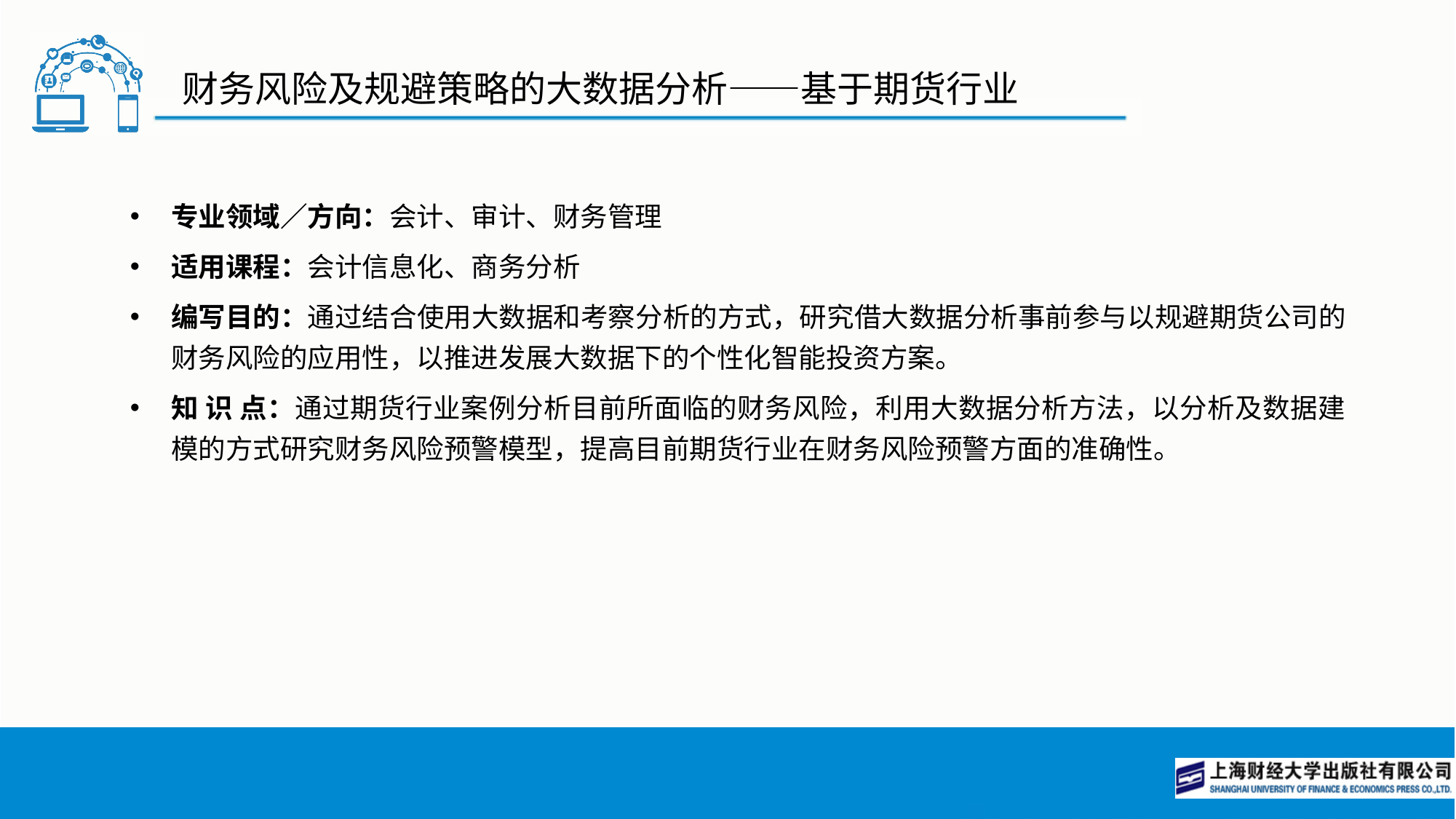

# 财务风险及规避策略的大数据分析——基于期货行业
专业领域／方向：会计、审计、财务管理
适用课程：会计信息化、商务分析
编写目的：通过结合使用大数据和考察分析的方式，研究借大数据分析事前参与以规避期货公司的财务风险的应用性，以推进发展大数据下的个性化智能投资方案。
知 识 点：通过期货行业案例分析目前所面临的财务风险，利用大数据分析方法，以分析及数据建模的方式研究财务风险预警模型，提高目前期货行业在财务风险预警方面的准确性。